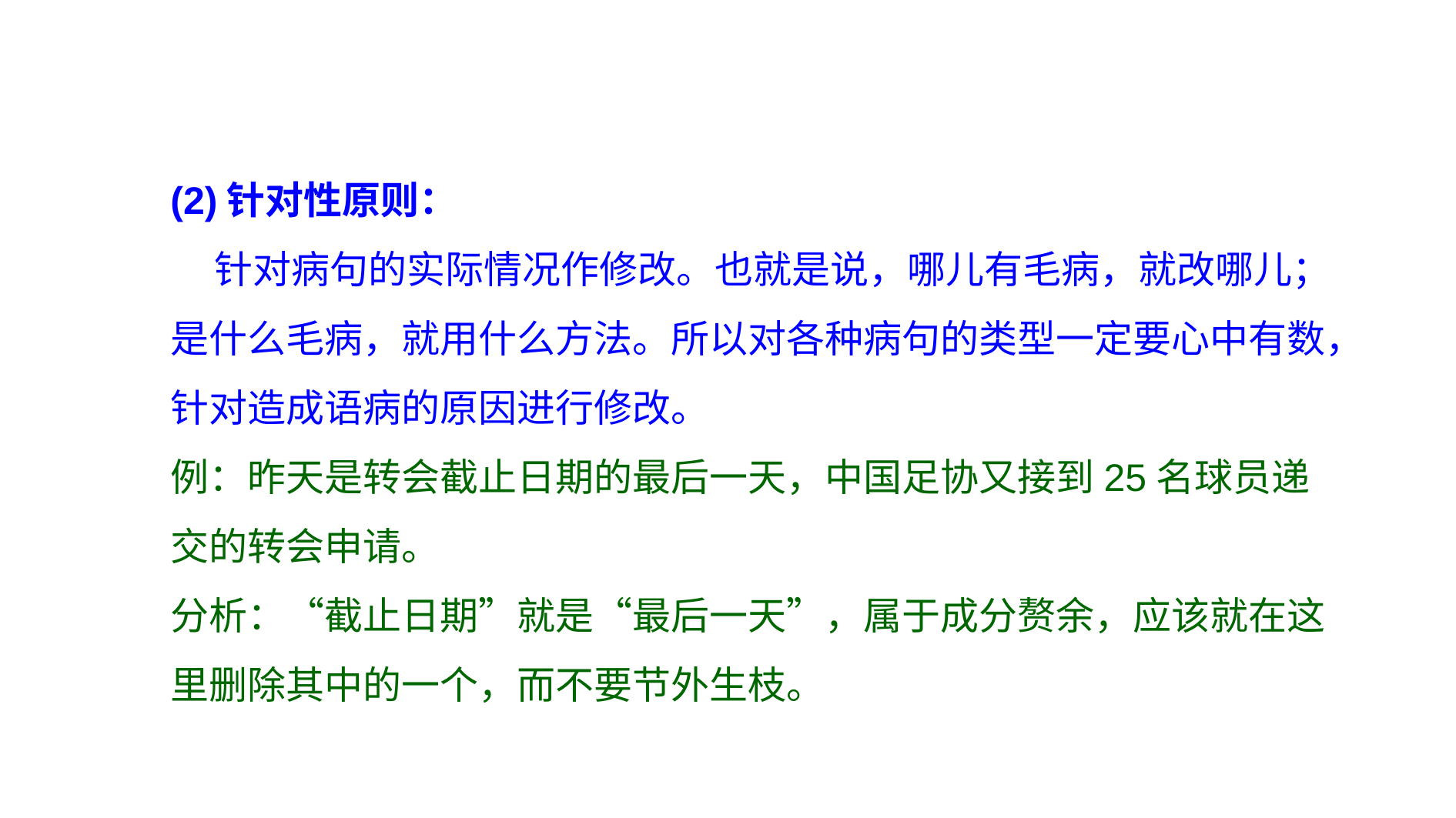

(2)针对性原则：
    针对病句的实际情况作修改。也就是说，哪儿有毛病，就改哪儿；是什么毛病，就用什么方法。所以对各种病句的类型一定要心中有数，针对造成语病的原因进行修改。
例：昨天是转会截止日期的最后一天，中国足协又接到25名球员递交的转会申请。
分析：“截止日期”就是“最后一天”，属于成分赘余，应该就在这里删除其中的一个，而不要节外生枝。